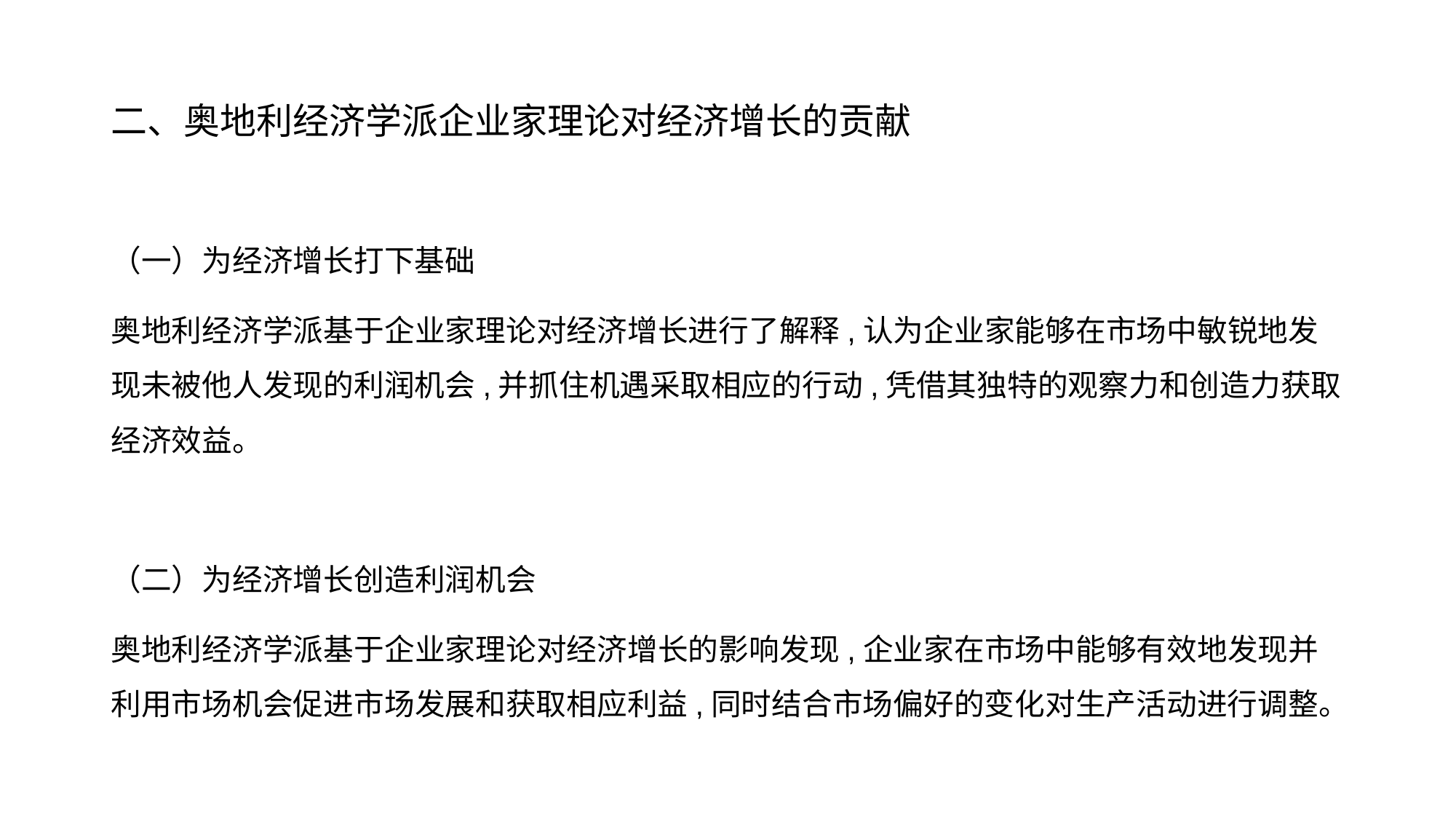

# 二、奥地利经济学派企业家理论对经济增长的贡献
（一）为经济增长打下基础
奥地利经济学派基于企业家理论对经济增长进行了解释,认为企业家能够在市场中敏锐地发现未被他人发现的利润机会,并抓住机遇采取相应的行动,凭借其独特的观察力和创造力获取经济效益。

（二）为经济增长创造利润机会
奥地利经济学派基于企业家理论对经济增长的影响发现,企业家在市场中能够有效地发现并利用市场机会促进市场发展和获取相应利益,同时结合市场偏好的变化对生产活动进行调整。